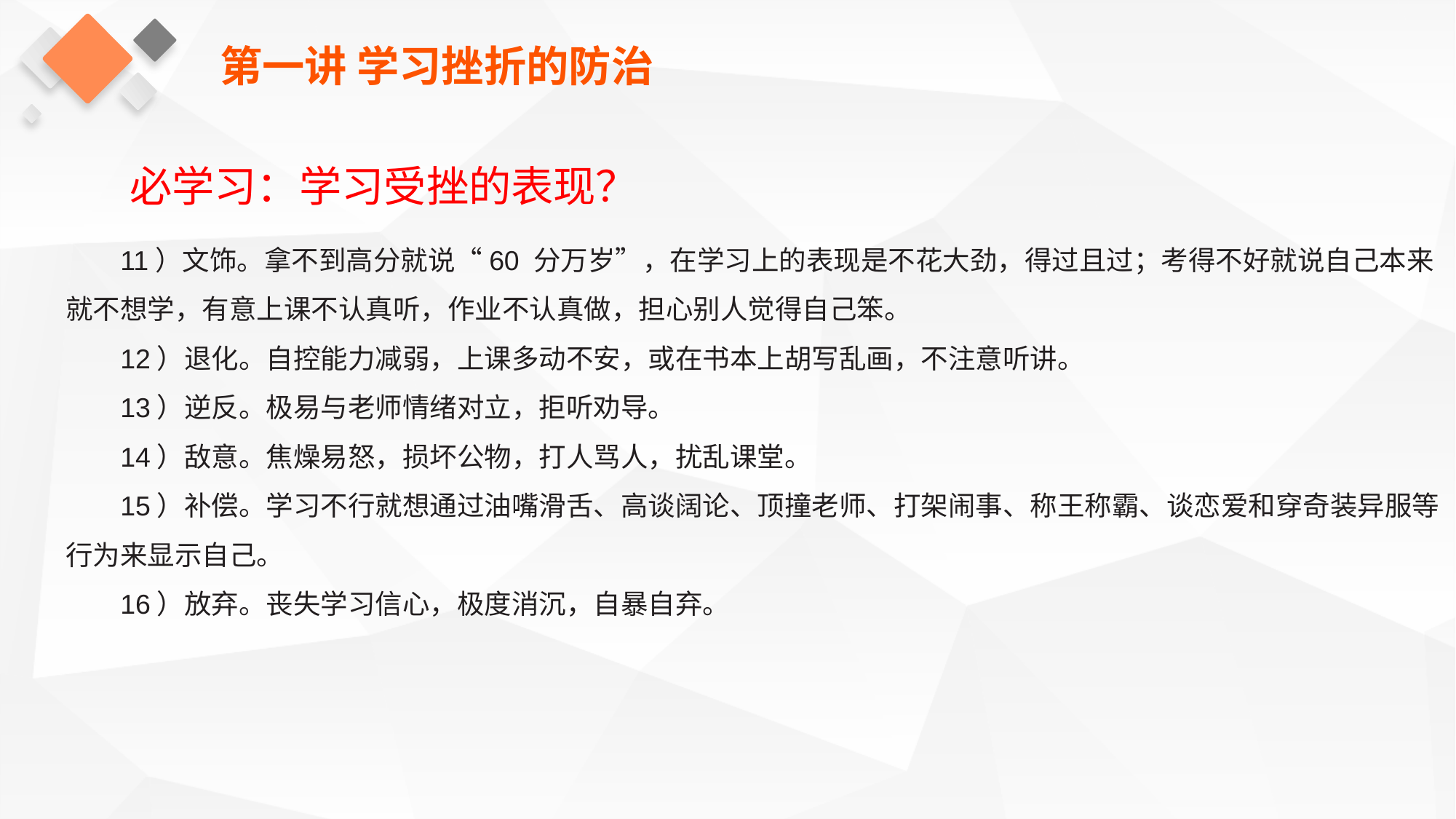

第一讲 学习挫折的防治
必学习：学习受挫的表现？
11）文饰。拿不到高分就说“60 分万岁”，在学习上的表现是不花大劲，得过且过；考得不好就说自己本来就不想学，有意上课不认真听，作业不认真做，担心别人觉得自己笨。
12）退化。自控能力减弱，上课多动不安，或在书本上胡写乱画，不注意听讲。
13）逆反。极易与老师情绪对立，拒听劝导。
14）敌意。焦燥易怒，损坏公物，打人骂人，扰乱课堂。
15）补偿。学习不行就想通过油嘴滑舌、高谈阔论、顶撞老师、打架闹事、称王称霸、谈恋爱和穿奇装异服等行为来显示自己。
16）放弃。丧失学习信心，极度消沉，自暴自弃。